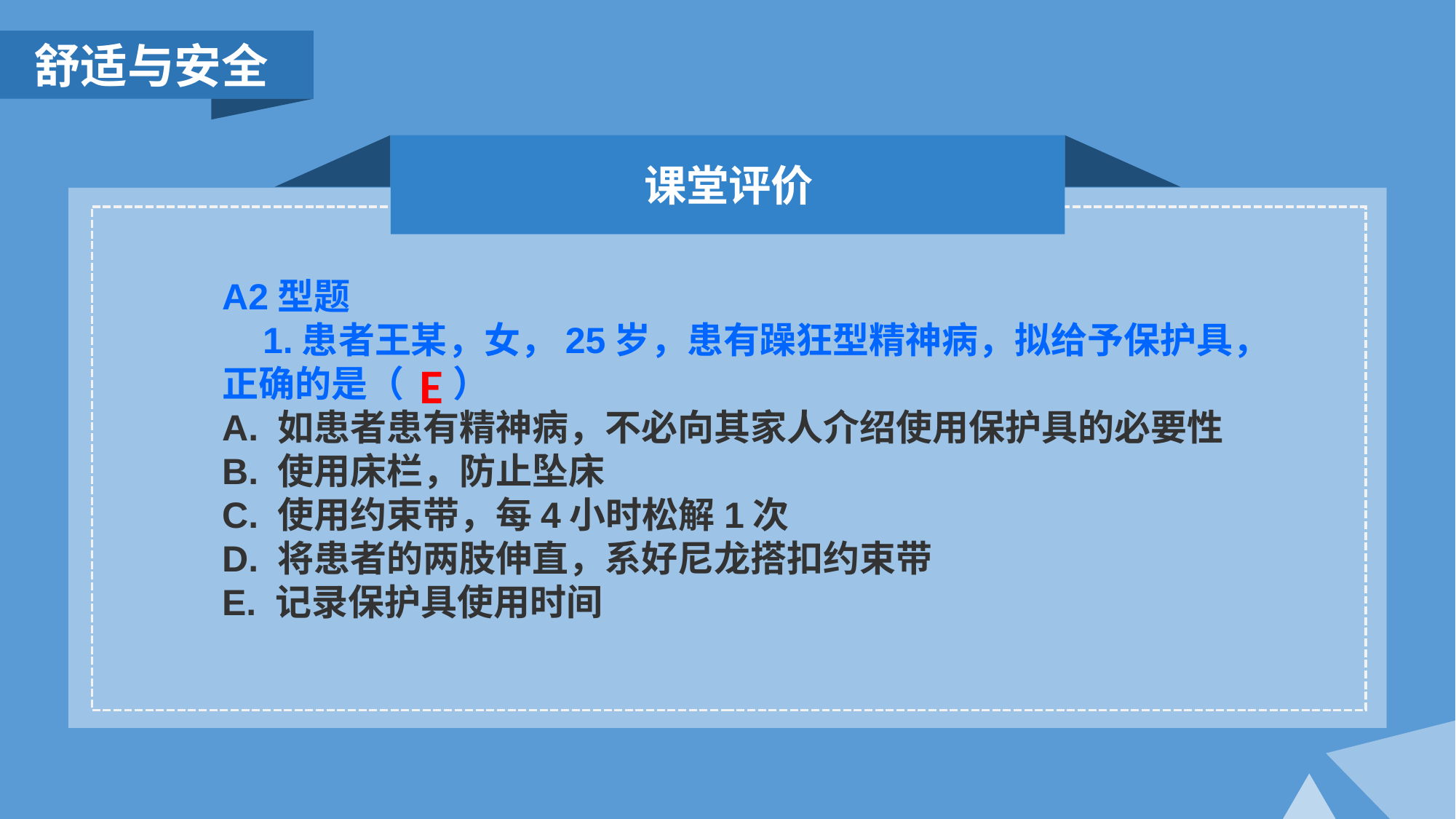

舒适与安全

课堂评价

A2型题
    1.患者王某，女，25岁，患有躁狂型精神病，拟给予保护具，正确的是（      ）
A. 如患者患有精神病，不必向其家人介绍使用保护具的必要性
B. 使用床栏，防止坠床
C. 使用约束带，每4小时松解1次
D. 将患者的两肢伸直，系好尼龙搭扣约束带
E. 记录保护具使用时间
E